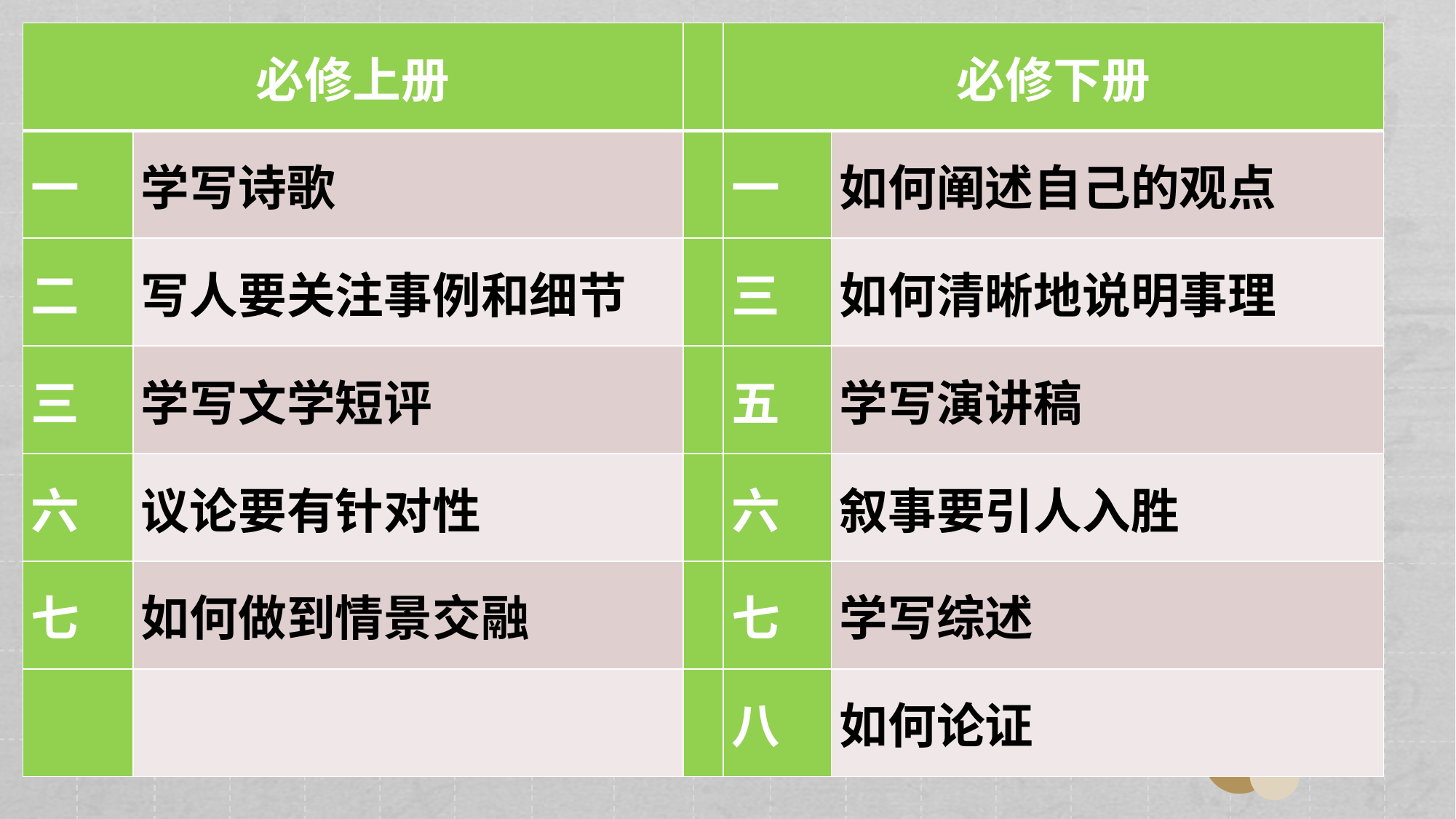

| 必修上册 |  |  | 必修下册 |  |
| --- | --- | --- | --- | --- |
| 一 | 学写诗歌 |  | 一 | 如何阐述自己的观点 |
| 二 | 写人要关注事例和细节 |  | 三 | 如何清晰地说明事理 |
| 三 | 学写文学短评 |  | 五 | 学写演讲稿 |
| 六 | 议论要有针对性 |  | 六 | 叙事要引人入胜 |
| 七 | 如何做到情景交融 |  | 七 | 学写综述 |
|  |  |  | 八 | 如何论证 |